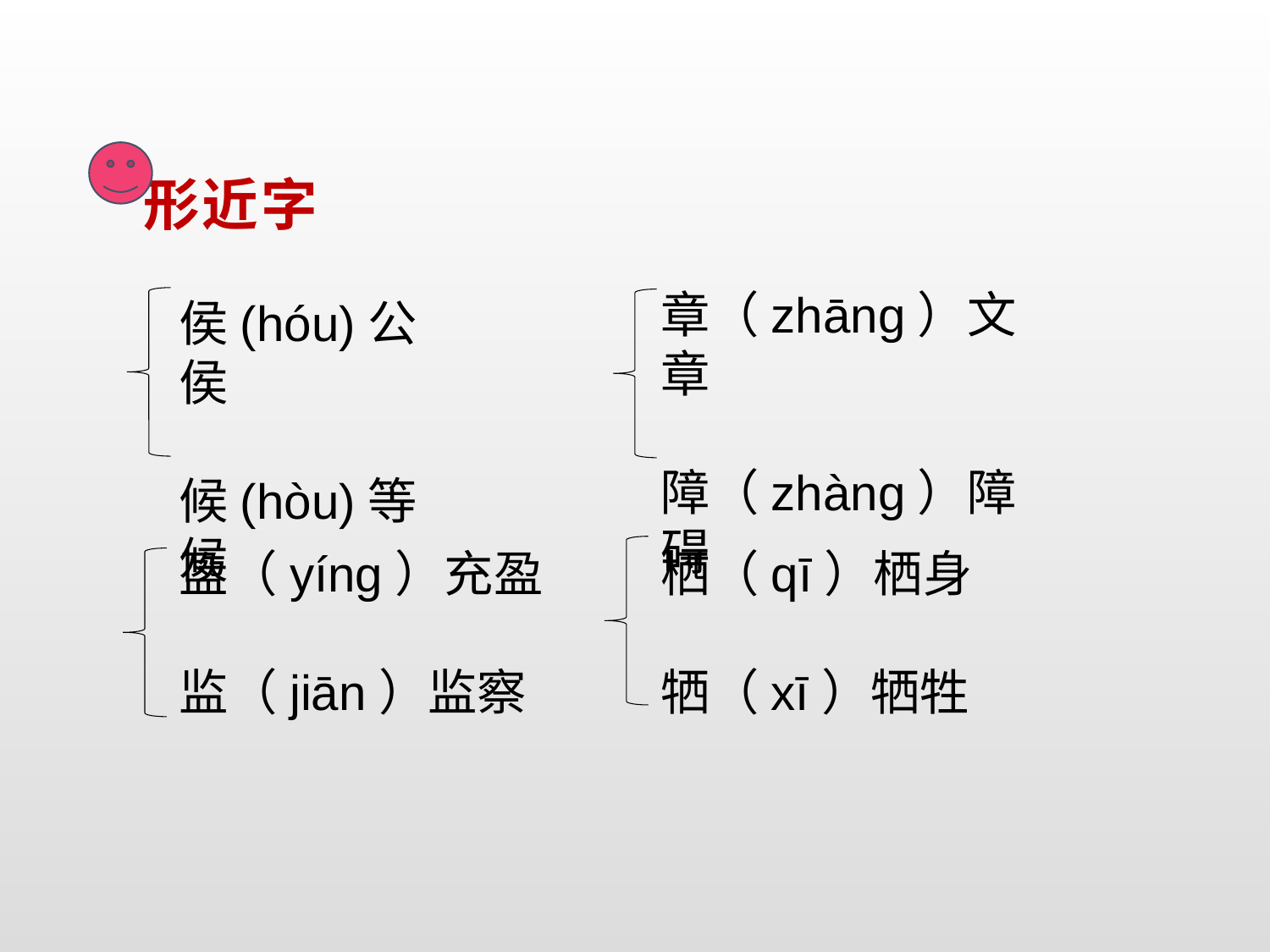

形近字

章（zhānɡ）文章

障（zhànɡ）障碍
侯(hóu)公侯

候(hòu)等候

盈（yínɡ）充盈

监（jiān）监察
栖（qī）栖身

牺（xī）牺牲